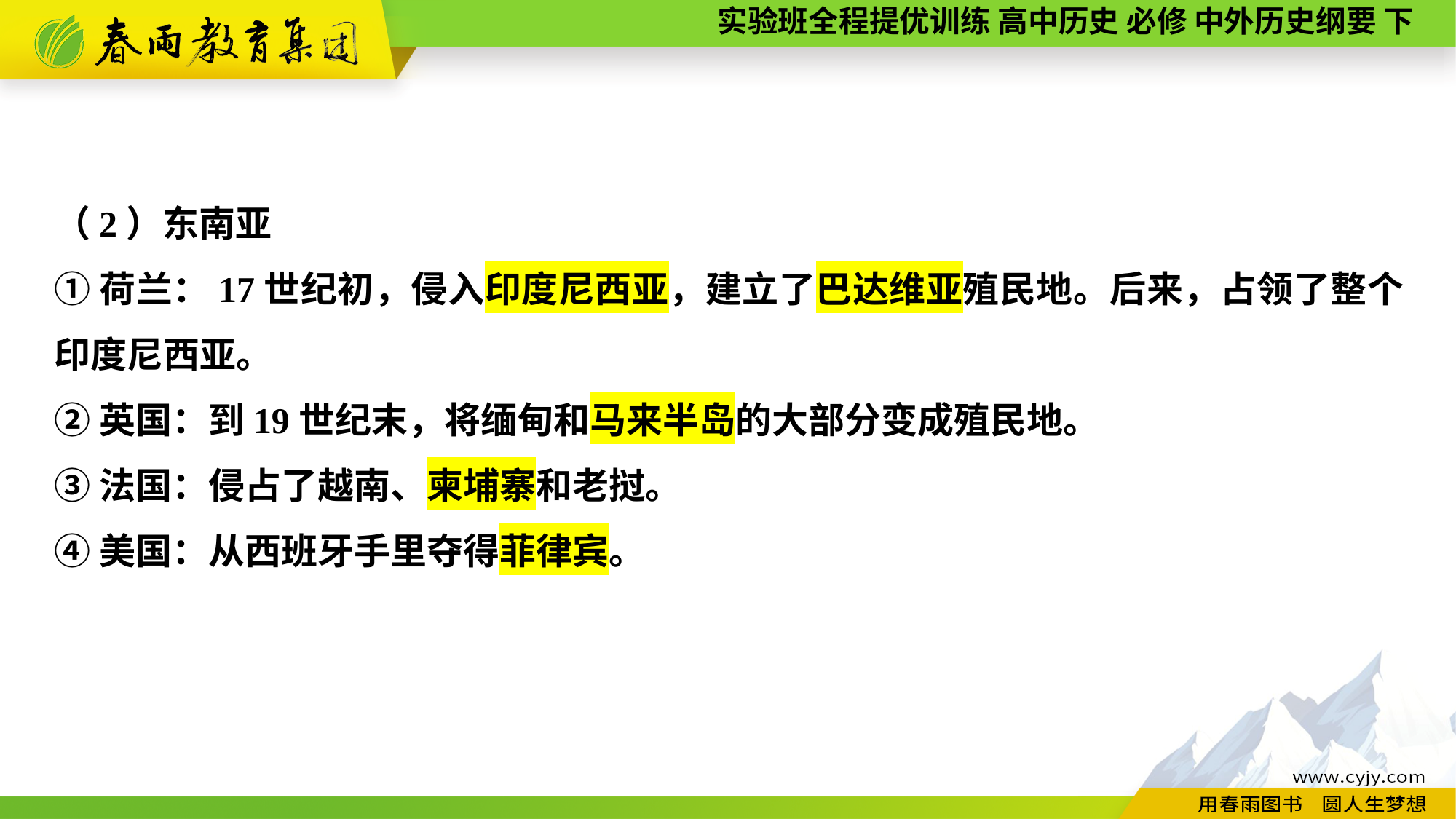

（2）东南亚
①荷兰：17世纪初，侵入印度尼西亚，建立了巴达维亚殖民地。后来，占领了整个印度尼西亚。
②英国：到19世纪末，将缅甸和马来半岛的大部分变成殖民地。
③法国：侵占了越南、柬埔寨和老挝。
④美国：从西班牙手里夺得菲律宾。